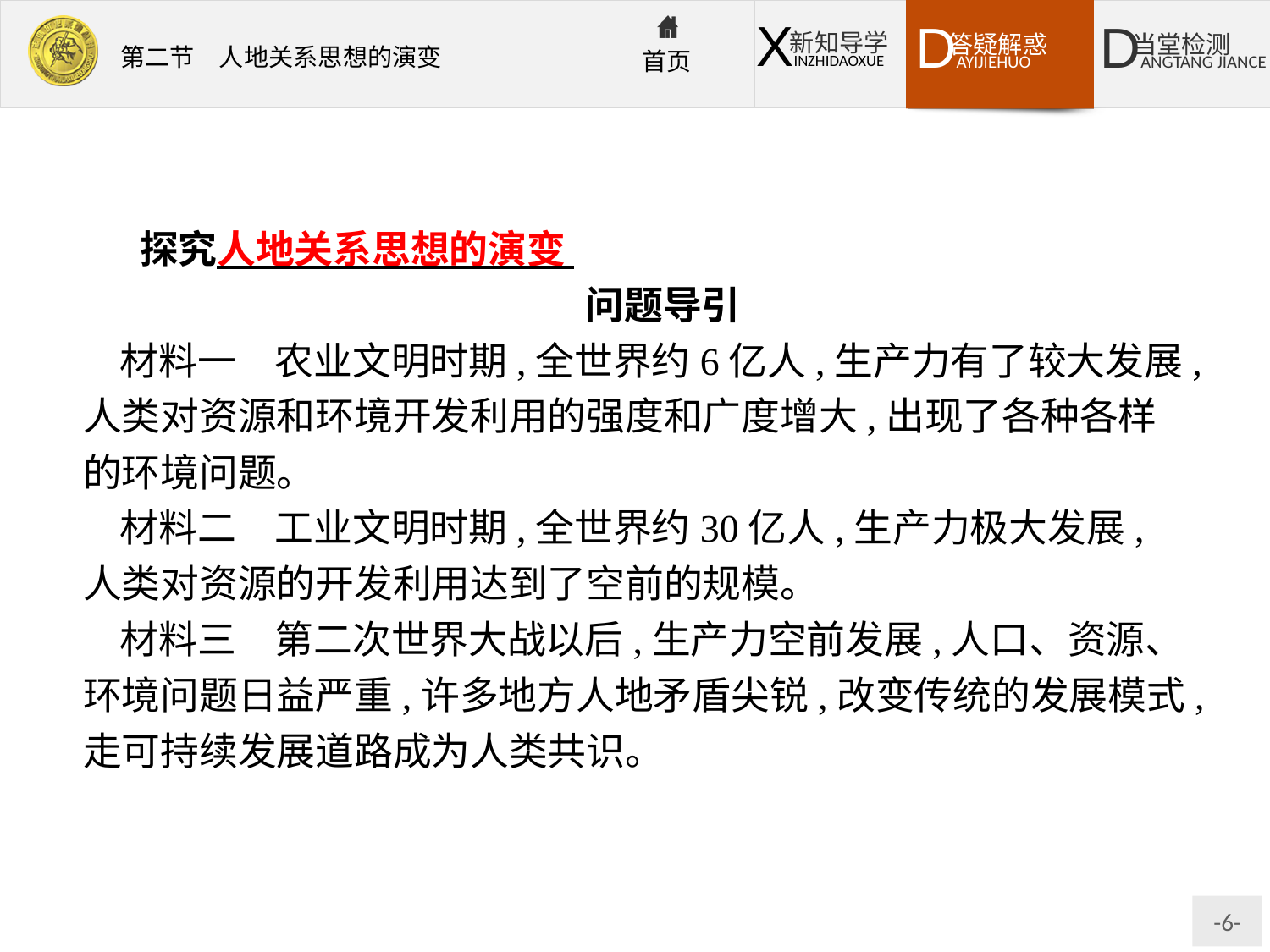

探究人地关系思想的演变
问题导引
材料一　农业文明时期,全世界约6亿人,生产力有了较大发展,人类对资源和环境开发利用的强度和广度增大,出现了各种各样的环境问题。
材料二　工业文明时期,全世界约30亿人,生产力极大发展,人类对资源的开发利用达到了空前的规模。
材料三　第二次世界大战以后,生产力空前发展,人口、资源、环境问题日益严重,许多地方人地矛盾尖锐,改变传统的发展模式,走可持续发展道路成为人类共识。